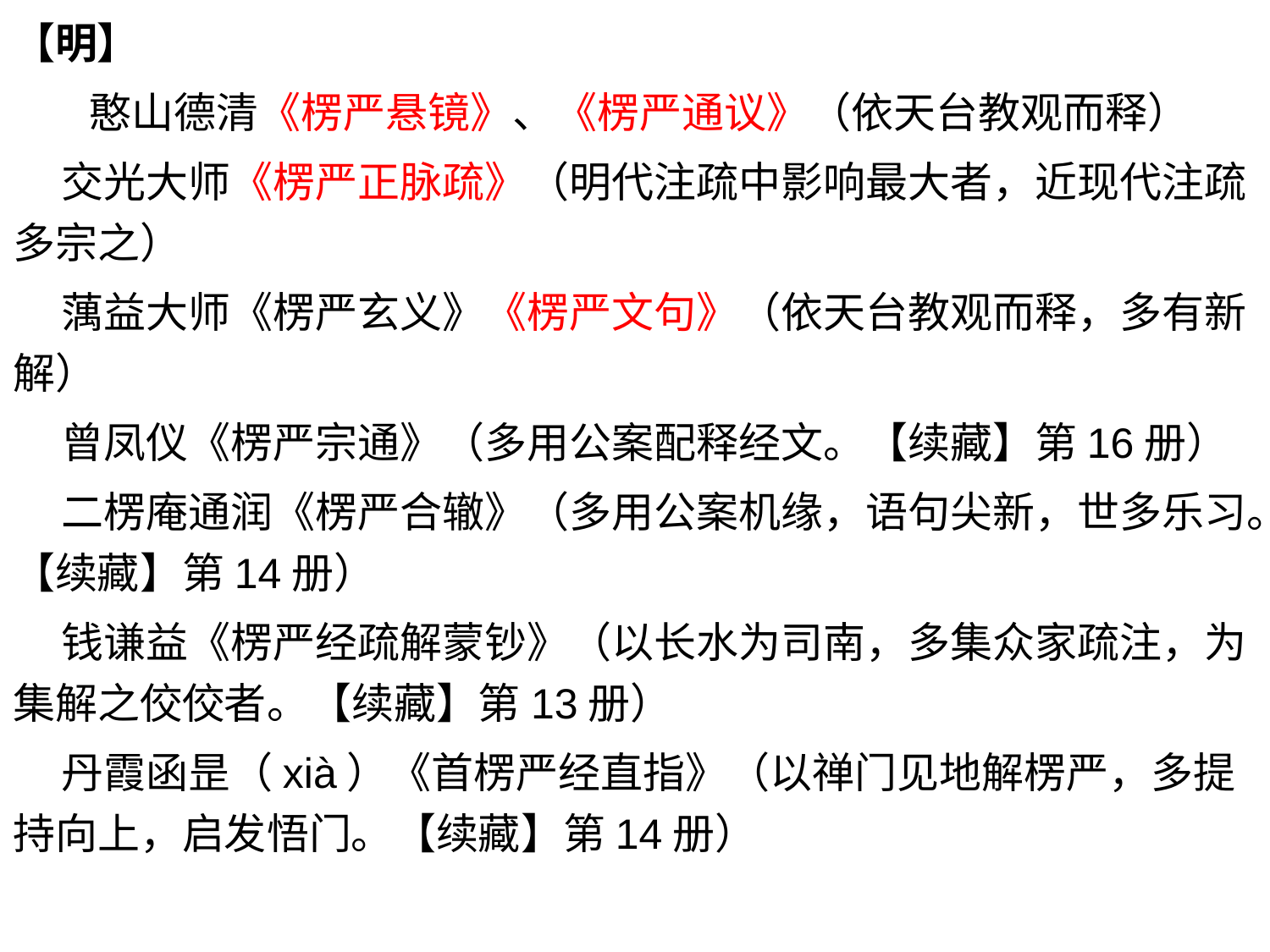

【明】
       憨山德清《楞严悬镜》、《楞严通议》（依天台教观而释）
    交光大师《楞严正脉疏》（明代注疏中影响最大者，近现代注疏多宗之）
    蕅益大师《楞严玄义》《楞严文句》（依天台教观而释，多有新解）
    曾凤仪《楞严宗通》（多用公案配释经文。【续藏】第16册）
    二楞庵通润《楞严合辙》（多用公案机缘，语句尖新，世多乐习。【续藏】第14册）
    钱谦益《楞严经疏解蒙钞》（以长水为司南，多集众家疏注，为集解之佼佼者。【续藏】第13册）
    丹霞函昰（xià）《首楞严经直指》（以禅门见地解楞严，多提持向上，启发悟门。【续藏】第14册）